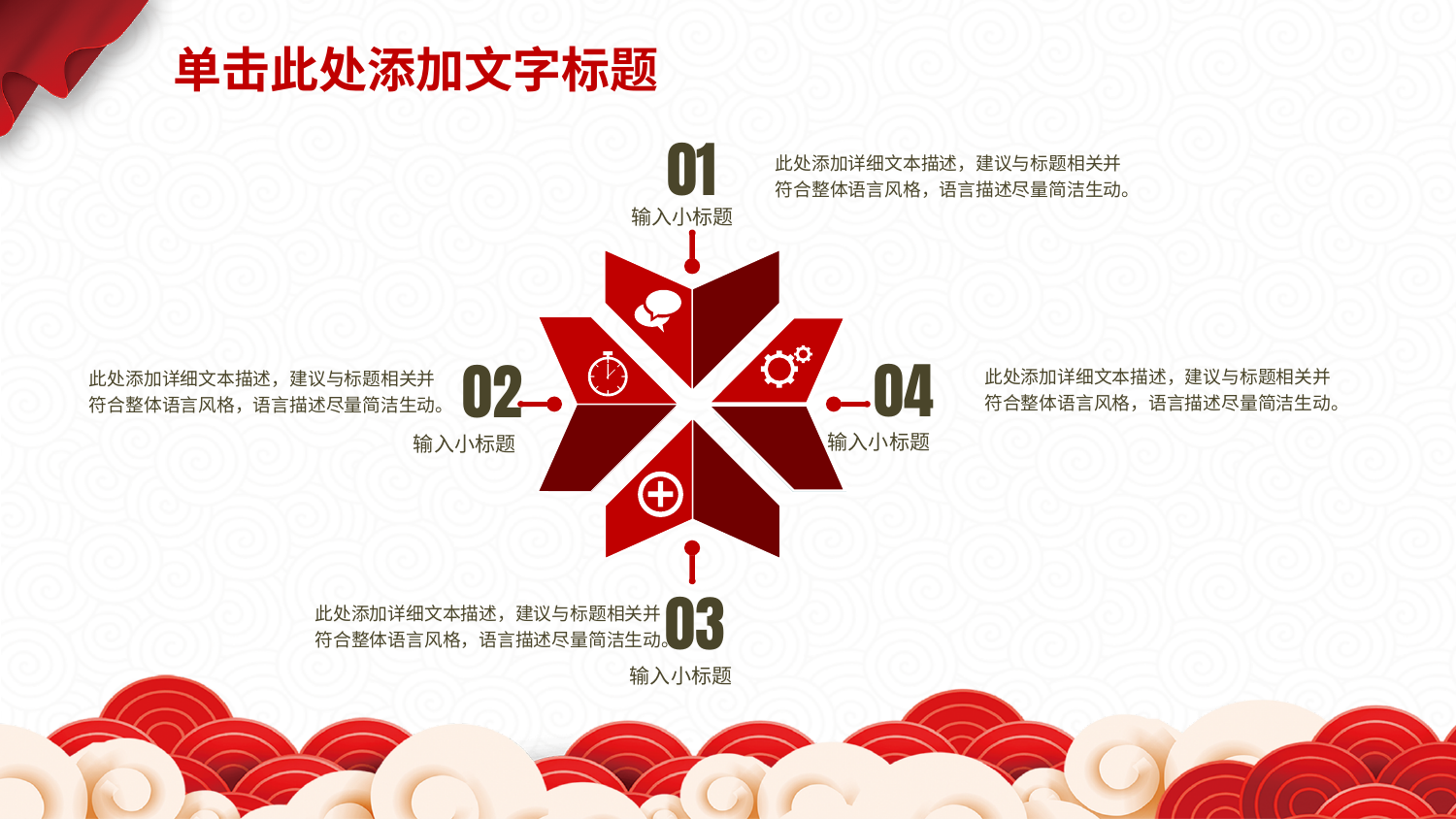

单击此处添加文字标题
01
此处添加详细文本描述，建议与标题相关并符合整体语言风格，语言描述尽量简洁生动。
输入小标题

04
02

此处添加详细文本描述，建议与标题相关并符合整体语言风格，语言描述尽量简洁生动。
此处添加详细文本描述，建议与标题相关并符合整体语言风格，语言描述尽量简洁生动。

输入小标题
输入小标题

03
此处添加详细文本描述，建议与标题相关并符合整体语言风格，语言描述尽量简洁生动。
输入小标题